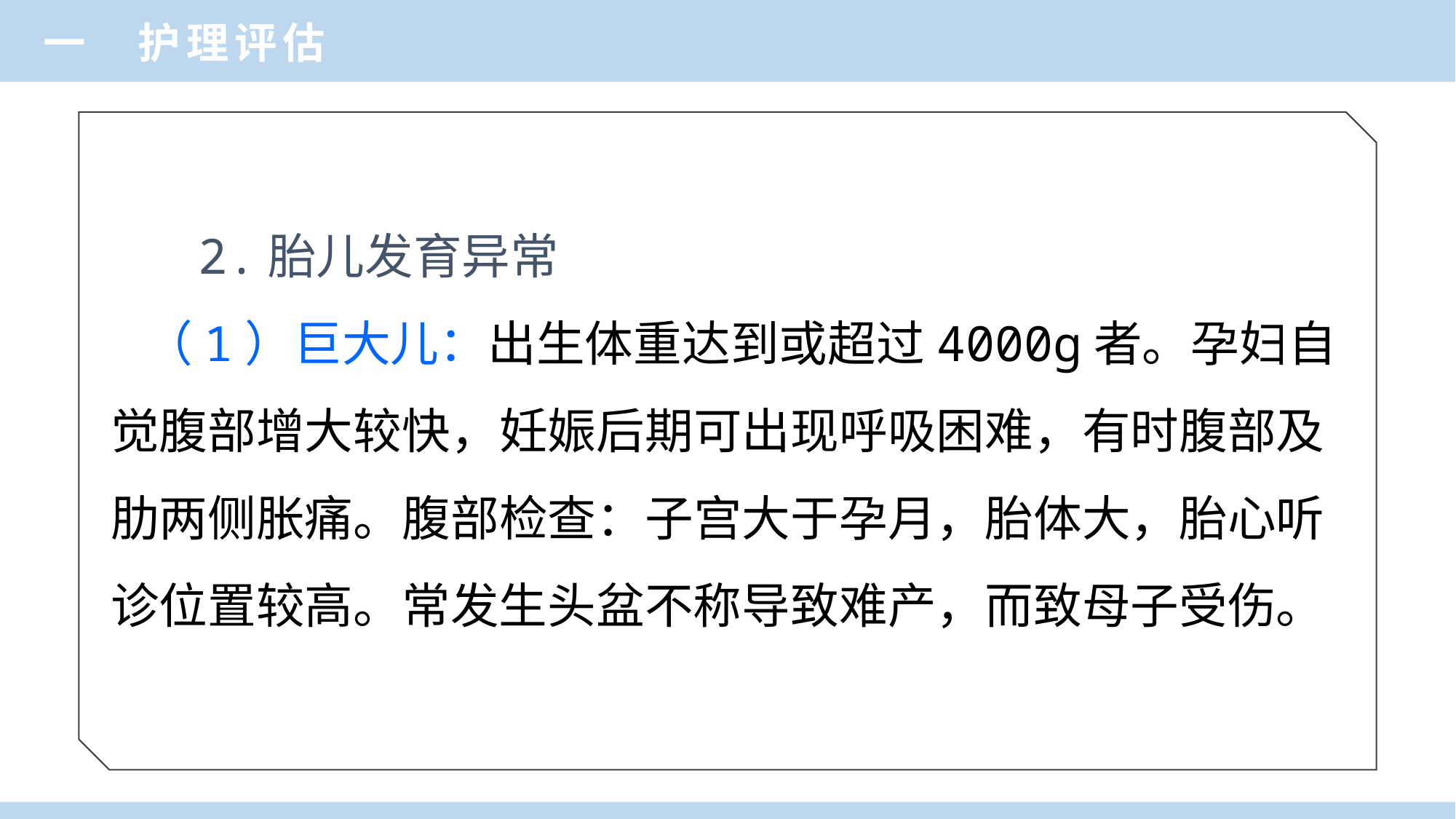

一   护理评估

   2.胎儿发育异常
  （1）巨大儿：出生体重达到或超过4000g者。孕妇自觉腹部增大较快，妊娠后期可出现呼吸困难，有时腹部及肋两侧胀痛。腹部检查：子宫大于孕月，胎体大，胎心听诊位置较高。常发生头盆不称导致难产，而致母子受伤。